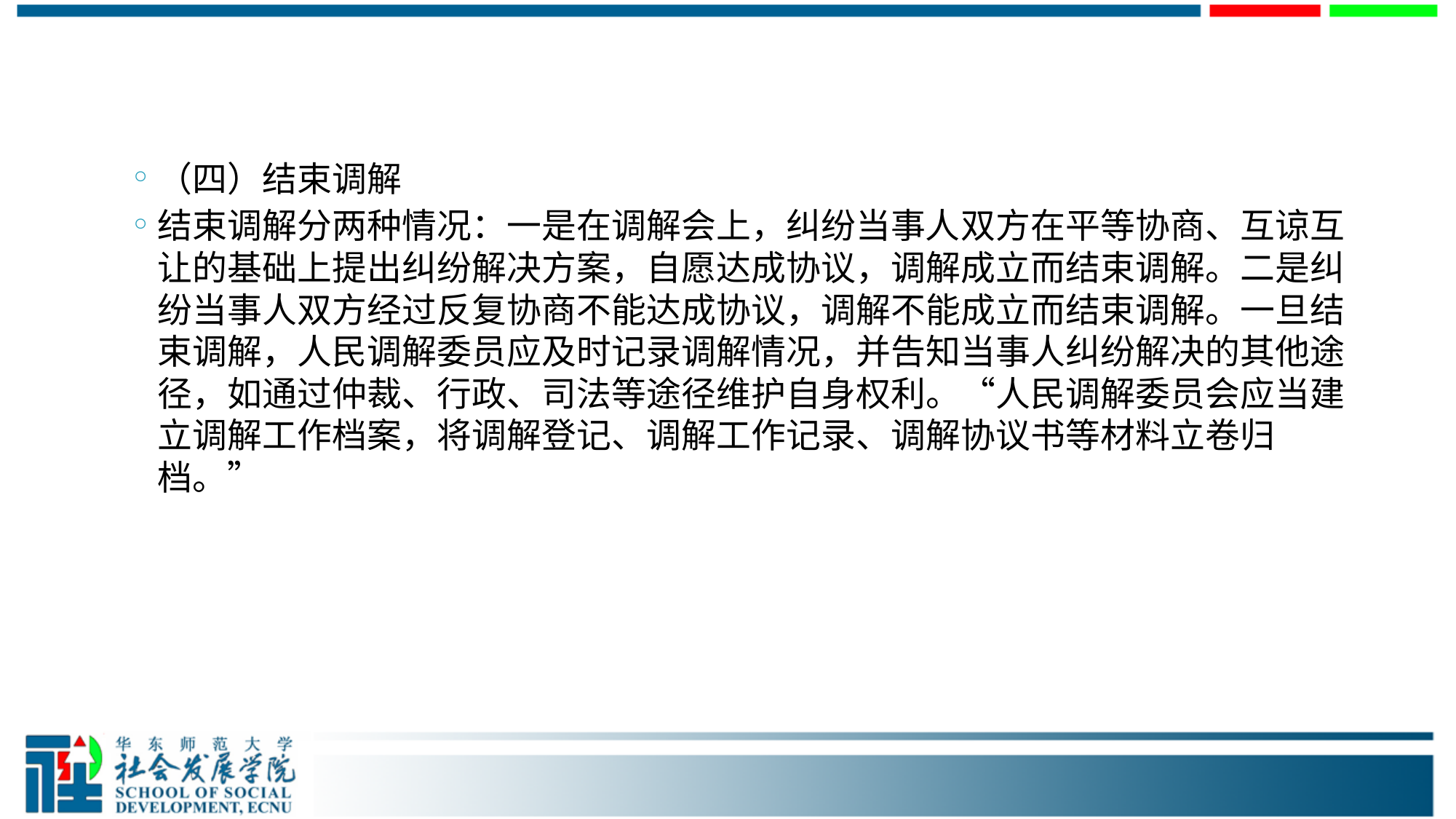

#
（四）结束调解
结束调解分两种情况：一是在调解会上，纠纷当事人双方在平等协商、互谅互让的基础上提出纠纷解决方案，自愿达成协议，调解成立而结束调解。二是纠纷当事人双方经过反复协商不能达成协议，调解不能成立而结束调解。一旦结束调解，人民调解委员应及时记录调解情况，并告知当事人纠纷解决的其他途径，如通过仲裁、行政、司法等途径维护自身权利。“人民调解委员会应当建立调解工作档案，将调解登记、调解工作记录、调解协议书等材料立卷归档。”